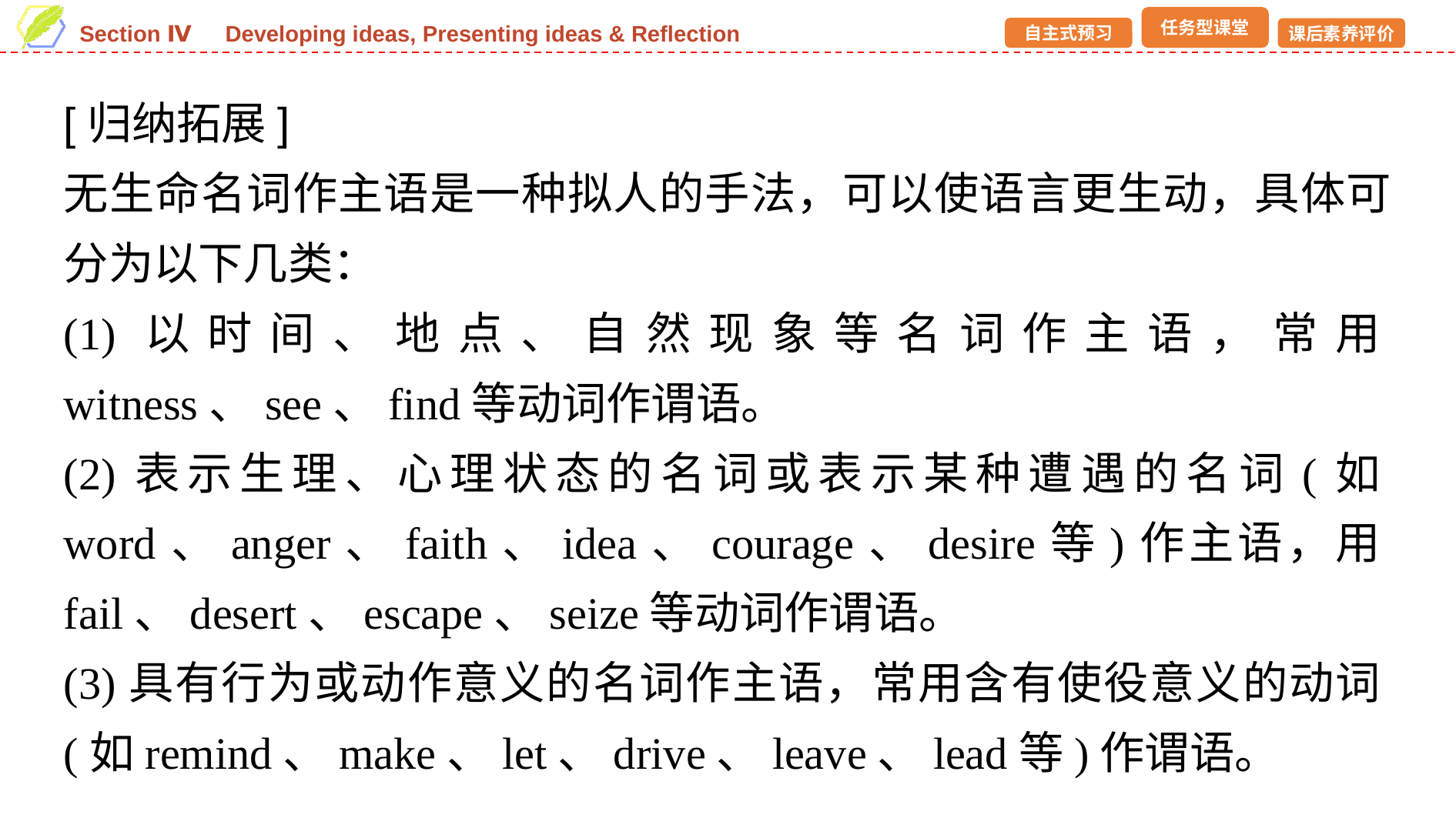

[归纳拓展]
无生命名词作主语是一种拟人的手法，可以使语言更生动，具体可分为以下几类：
(1)以时间、地点、自然现象等名词作主语，常用witness、see、find等动词作谓语。
(2)表示生理、心理状态的名词或表示某种遭遇的名词(如word、anger、faith、idea、courage、desire等)作主语，用fail、desert、escape、seize等动词作谓语。
(3)具有行为或动作意义的名词作主语，常用含有使役意义的动词(如remind、make、let、drive、leave、lead等)作谓语。